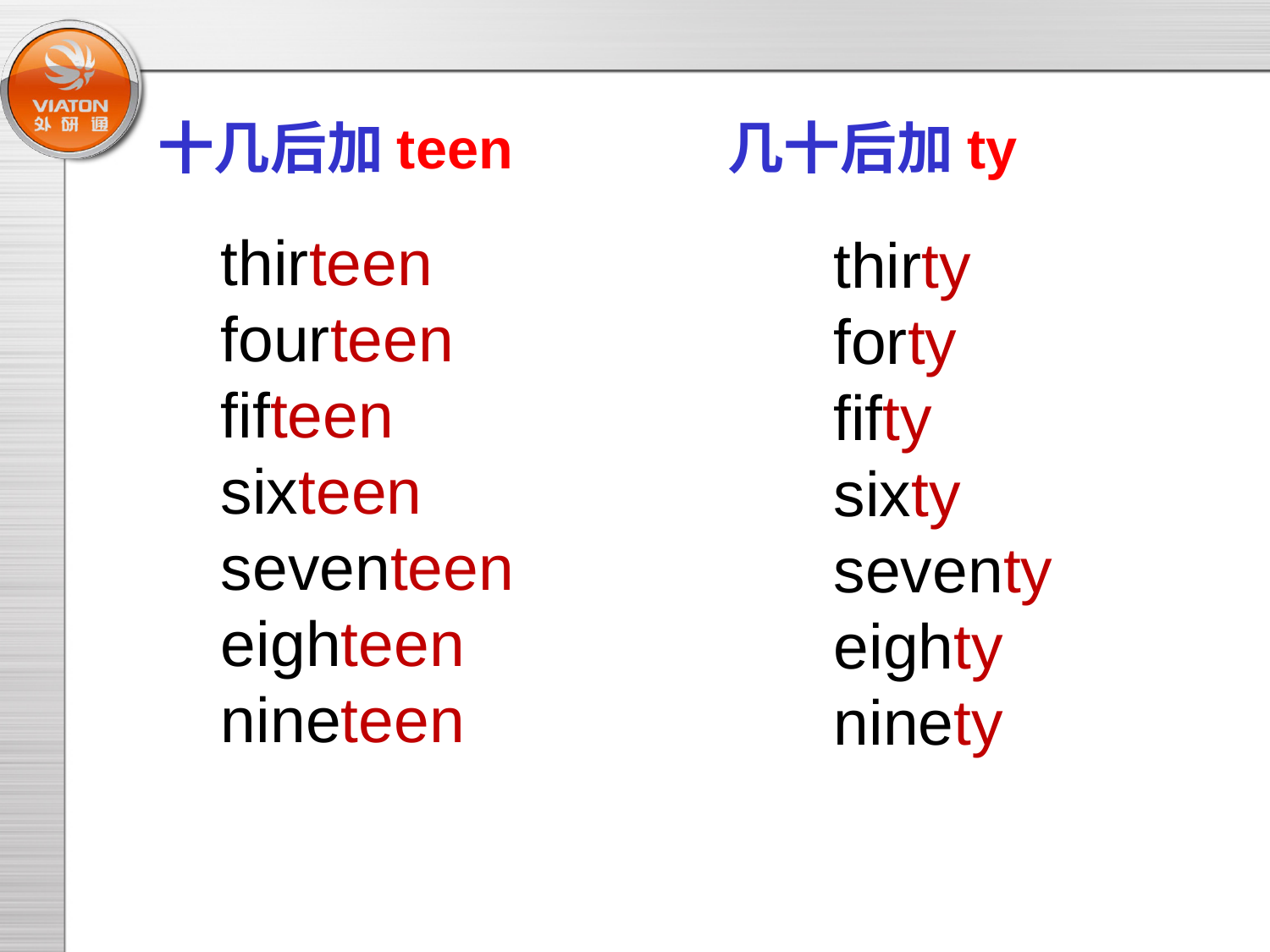

十几后加teen
几十后加ty
thirteen
fourteen
fifteen
sixteen
seventeen
eighteen
nineteen
 thirty
 forty
 fifty
 sixty
 seventy
 eighty
 ninety